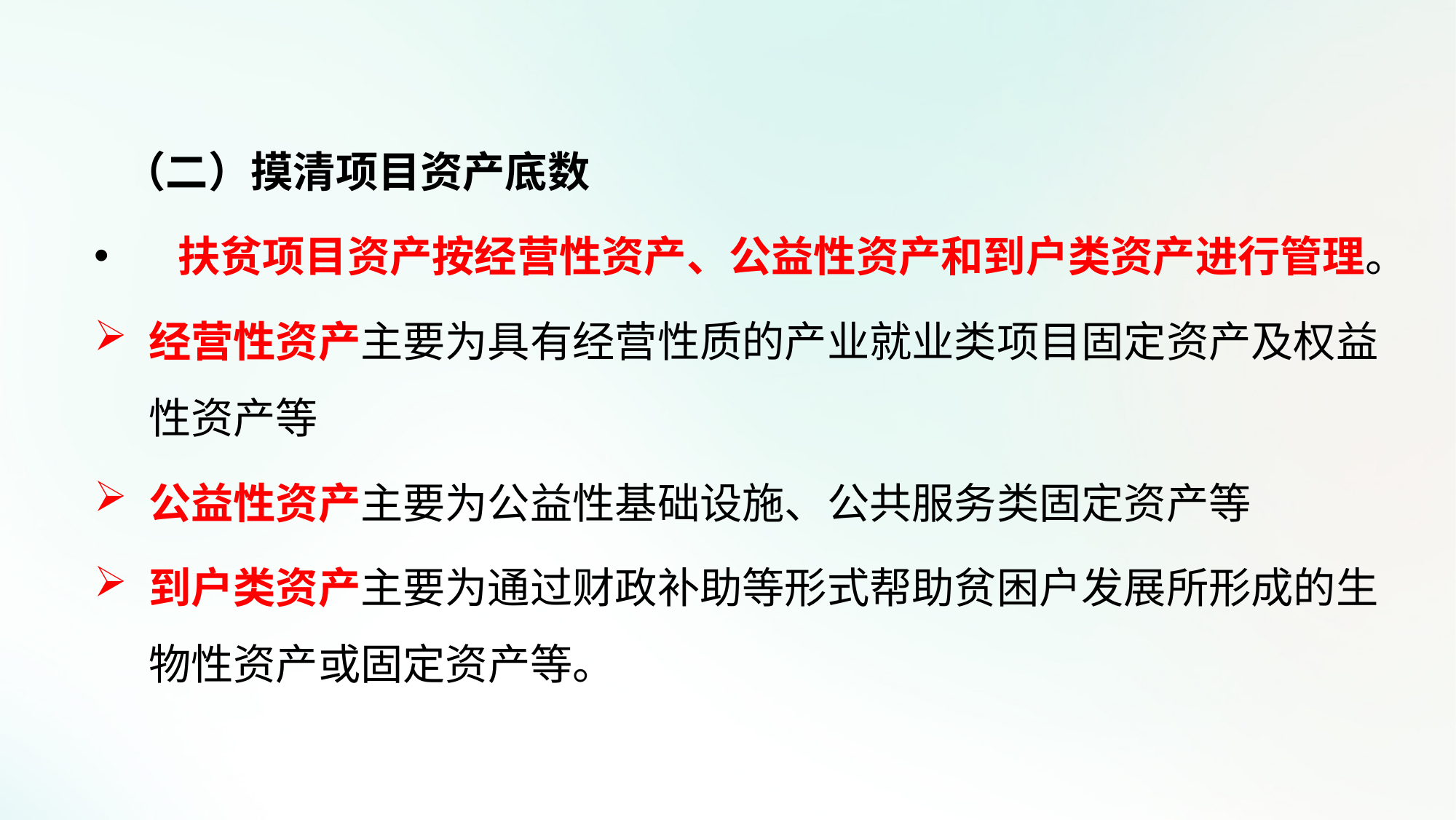

（二）摸清项目资产底数
  扶贫项目资产按经营性资产、公益性资产和到户类资产进行管理。
经营性资产主要为具有经营性质的产业就业类项目固定资产及权益性资产等
公益性资产主要为公益性基础设施、公共服务类固定资产等
到户类资产主要为通过财政补助等形式帮助贫困户发展所形成的生物性资产或固定资产等。